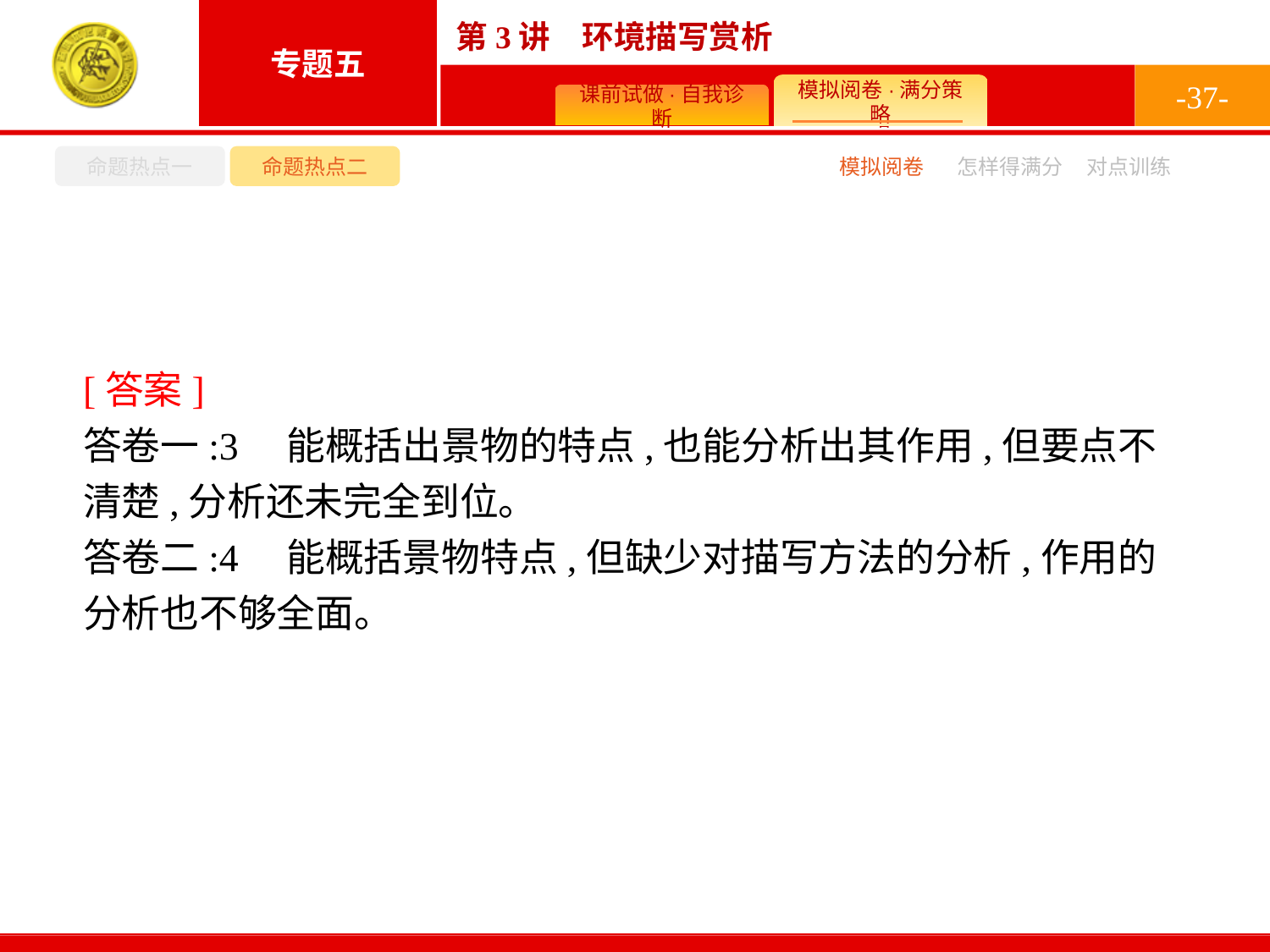

-37-
命题热点一
命题热点二
怎样得满分
模拟阅卷
对点训练
[答案]
答卷一:3　能概括出景物的特点,也能分析出其作用,但要点不清楚,分析还未完全到位。
答卷二:4　能概括景物特点,但缺少对描写方法的分析,作用的分析也不够全面。